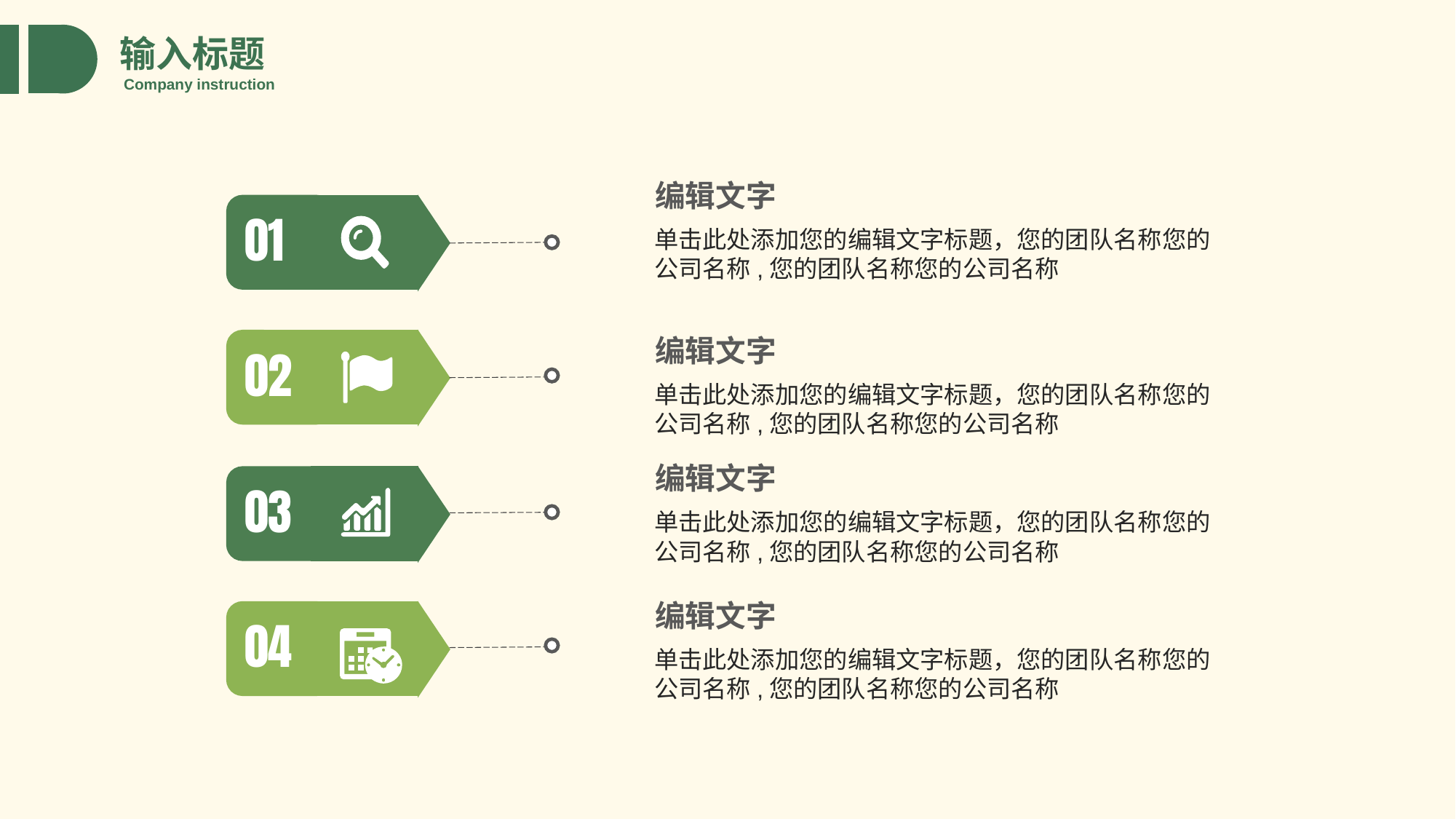

输入标题

Company instruction
编辑文字

01

单击此处添加您的编辑文字标题，您的团队名称您的公司名称,您的团队名称您的公司名称

编辑文字

02

单击此处添加您的编辑文字标题，您的团队名称您的公司名称,您的团队名称您的公司名称
编辑文字

03

单击此处添加您的编辑文字标题，您的团队名称您的公司名称,您的团队名称您的公司名称

编辑文字

04

单击此处添加您的编辑文字标题，您的团队名称您的公司名称,您的团队名称您的公司名称